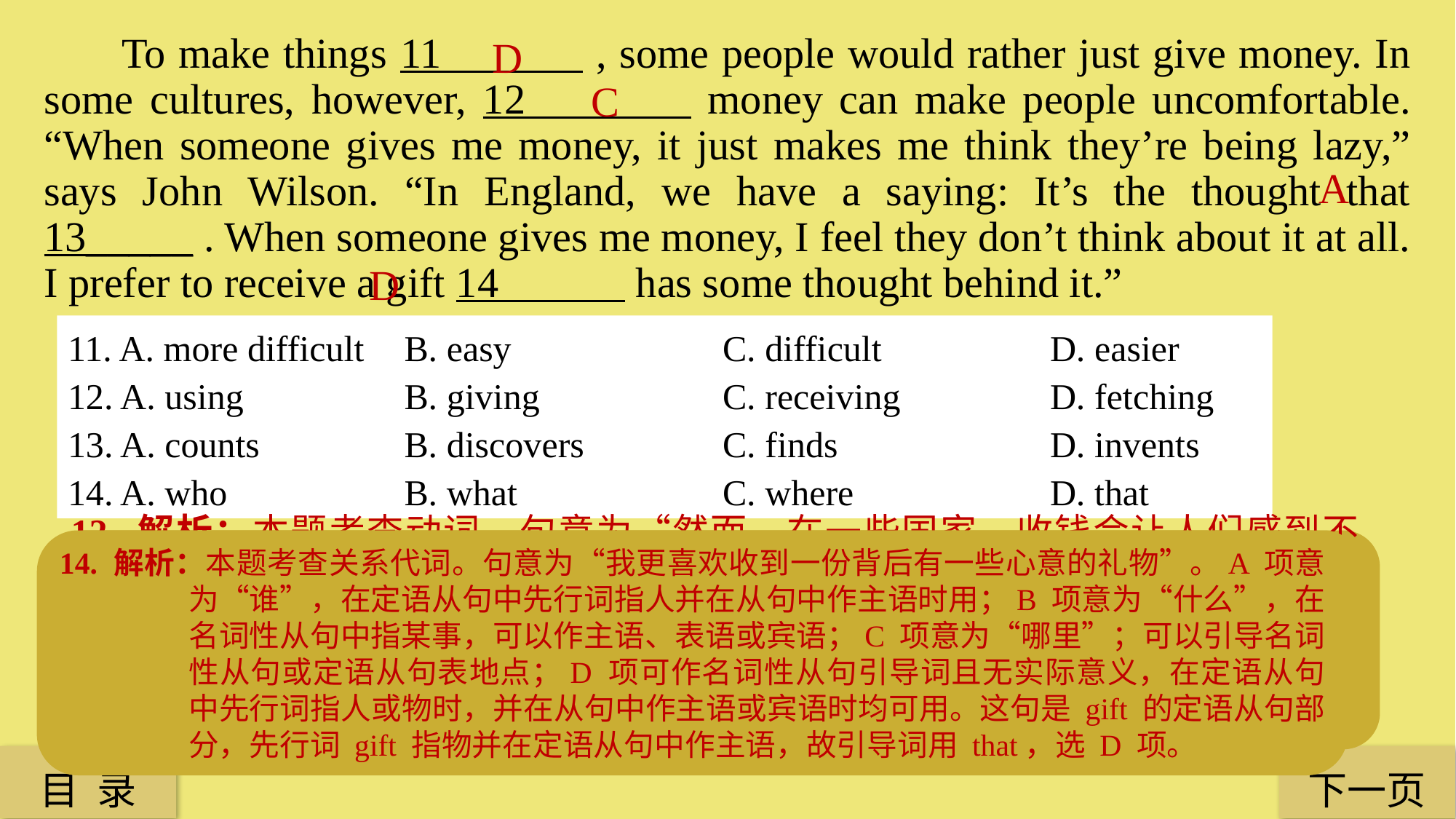

D
      To make things 11            , some people would rather just give money. In some cultures, however, 12           money can make people uncomfortable. “When someone gives me money, it just makes me think they’re being lazy,” says John Wilson. “In England, we have a saying: It’s the thought that 13_____ . When someone gives me money, I feel they don’t think about it at all. I prefer to receive a gift 14             has some thought behind it.”
C
A
D
11. A. more difficult 	 B. easy 	 	C. difficult 	 	D. easier
12. A. using 		 B. giving 		C. receiving 		D. fetching
13. A. counts 		 B. discovers 	 	C. finds 	 	D. invents
14. A. who		 B. what 		C. where 		D. that
14. 解析：本题考查关系代词。句意为“我更喜欢收到一份背后有一些心意的礼物”。A 项意为“谁”，在定语从句中先行词指人并在从句中作主语时用；B 项意为“什么”，在名词性从句中指某事，可以作主语、表语或宾语；C 项意为“哪里”；可以引导名词性从句或定语从句表地点；D 项可作名词性从句引导词且无实际意义，在定语从句中先行词指人或物时，并在从句中作主语或宾语时均可用。这句是 gift 的定语从句部分，先行词 gift 指物并在定语从句中作主语，故引导词用 that，选 D 项。
11. 解析：本题考查形容词的比较级。句意为“为了让事情更容易，一些人宁愿送钱”。A 项意为“更难的”；B 项意为“容易的”；C 项意为“困难的”；D 项意为“更容易的”。这里是说有些人为了让送礼物这件事情变得更容易，宁愿直接给钱。故选 D 项。
12. 解析：本题考查动词。句意为“然而，在一些国家，收钱会让人们感到不适”。A 项意为“使用”；B 项意为“给与”；C 项意为“收到”；D 意为“去取回”。联系后一句“When someone gives me money, it just makes me think they’re being lazy.”（当有人送我钱时，只会让我觉得他们很懒。）描述，可知在一些文化当中，收钱会让人感到不舒服。故选 C 项。
13. 解析：本题考查名词。句意为“在英国，我们有一句谚语：‘心意最重要。’”A 项意为“计数，有价值，重要”；B 项意为“发现”；C 项意为“找到”；D 项意为“发明”。这里是一句英国的谚语，指的是送礼物的心意最重要，故选 A 项。